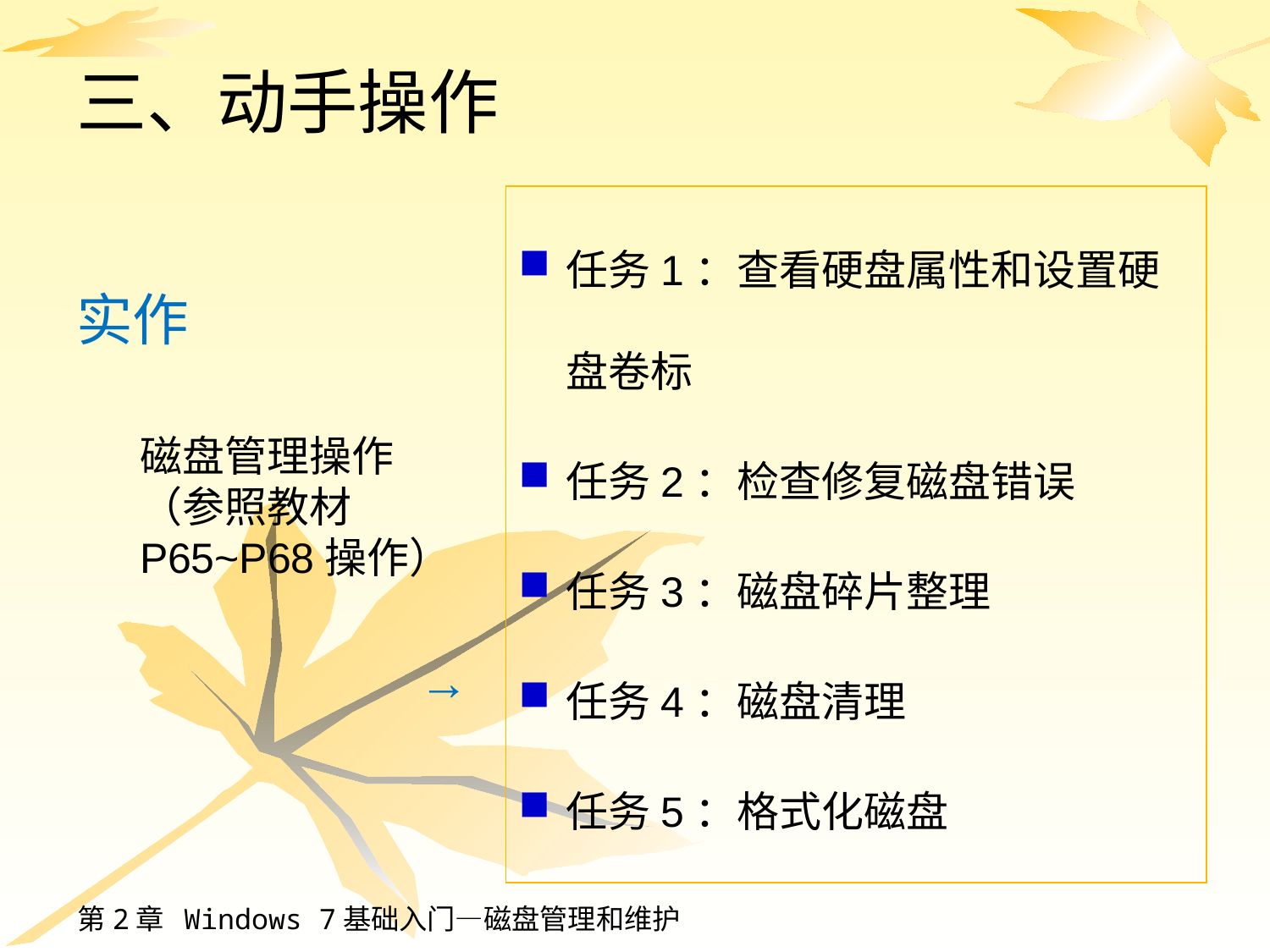

# 三、动手操作
任务1：查看硬盘属性和设置硬盘卷标
任务2：检查修复磁盘错误
任务3：磁盘碎片整理
任务4：磁盘清理
任务5：格式化磁盘
实作

磁盘管理操作（参照教材P65~P68操作）

→